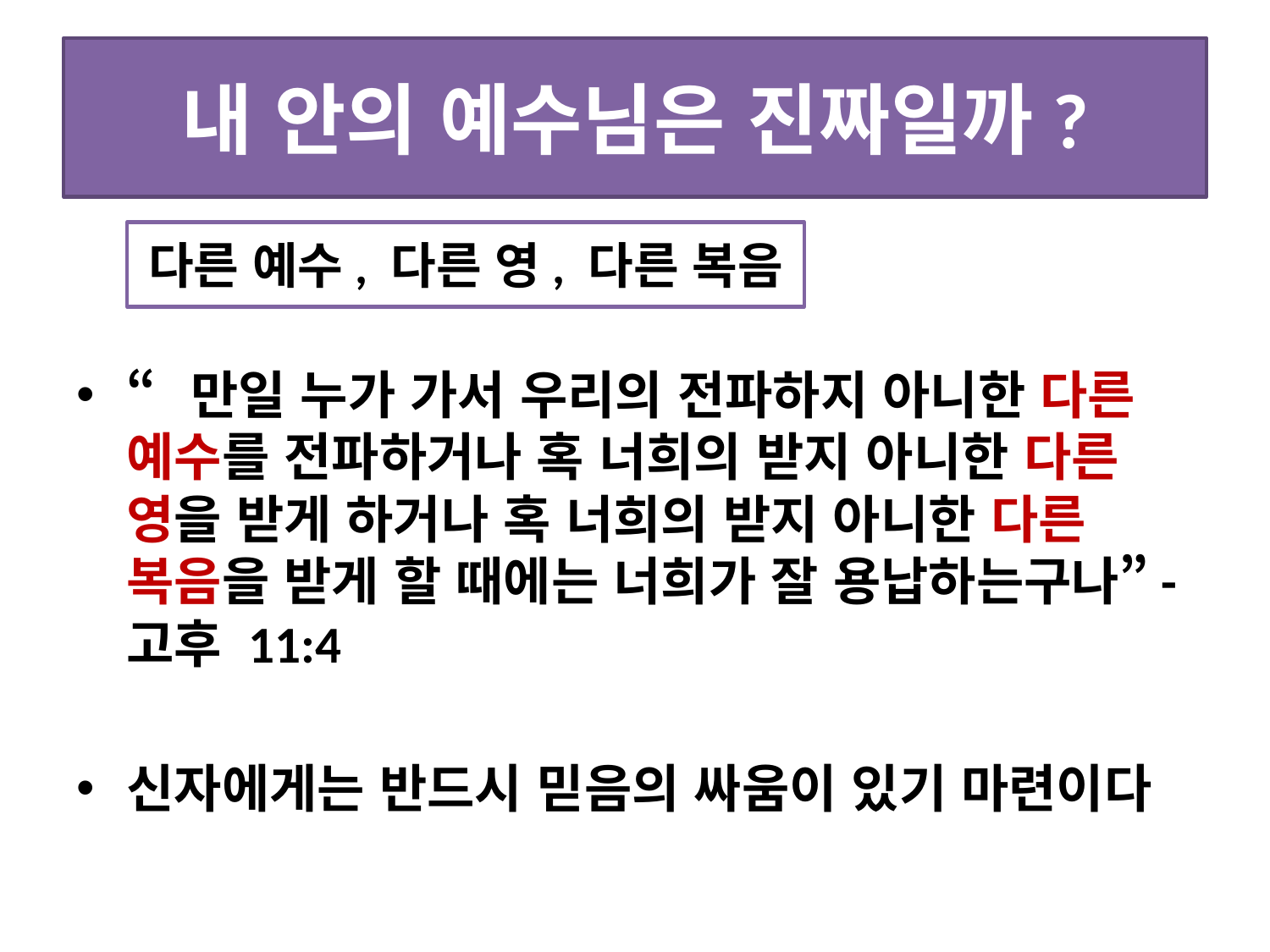

# 내 안의 예수님은 진짜일까?

“만일 누가 가서 우리의 전파하지 아니한 다른 예수를 전파하거나 혹 너희의 받지 아니한 다른 영을 받게 하거나 혹 너희의 받지 아니한 다른 복음을 받게 할 때에는 너희가 잘 용납하는구나”- 고후 11:4

신자에게는 반드시 믿음의 싸움이 있기 마련이다

다른 예수, 다른 영, 다른 복음